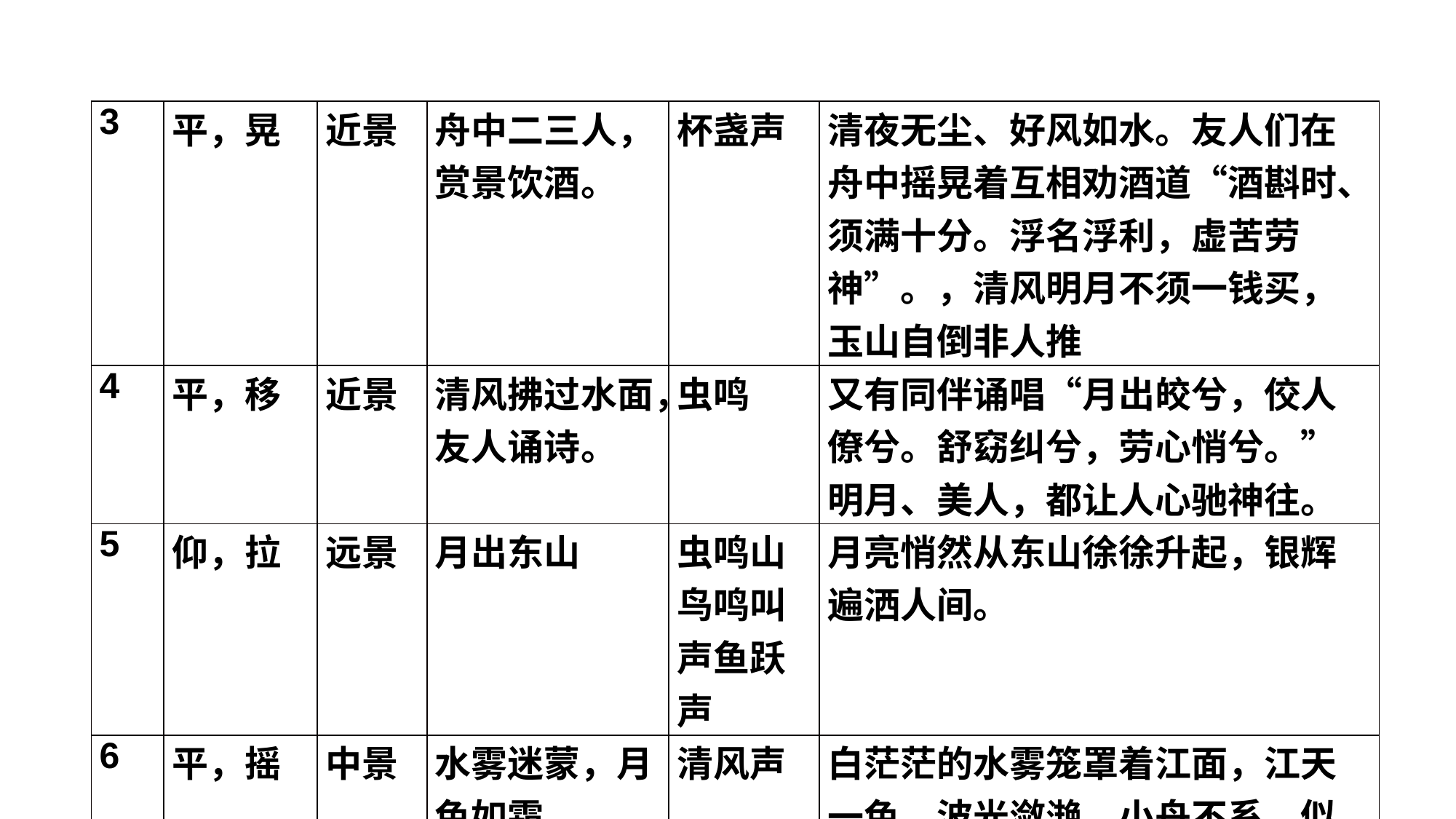

| 3 | 平，晃 | 近景 | 舟中二三人，赏景饮酒。 | 杯盏声 | 清夜无尘、好风如水。友人们在舟中摇晃着互相劝酒道“酒斟时、须满十分。浮名浮利，虚苦劳神”。，清风明月不须一钱买，玉山自倒非人推 |
| --- | --- | --- | --- | --- | --- |
| 4 | 平，移 | 近景 | 清风拂过水面，友人诵诗。 | 虫鸣 | 又有同伴诵唱“月出皎兮，佼人僚兮。舒窈纠兮，劳心悄兮。”明月、美人，都让人心驰神往。 |
| 5 | 仰，拉 | 远景 | 月出东山 | 虫鸣山鸟鸣叫声鱼跃声 | 月亮悄然从东山徐徐升起，银辉遍洒人间。 |
| 6 | 平，摇 | 中景 | 水雾迷蒙，月色如霜。 | 清风声 | 白茫茫的水雾笼罩着江面，江天一色，波光潋滟。小舟不系，似欲江海寄余生。 |